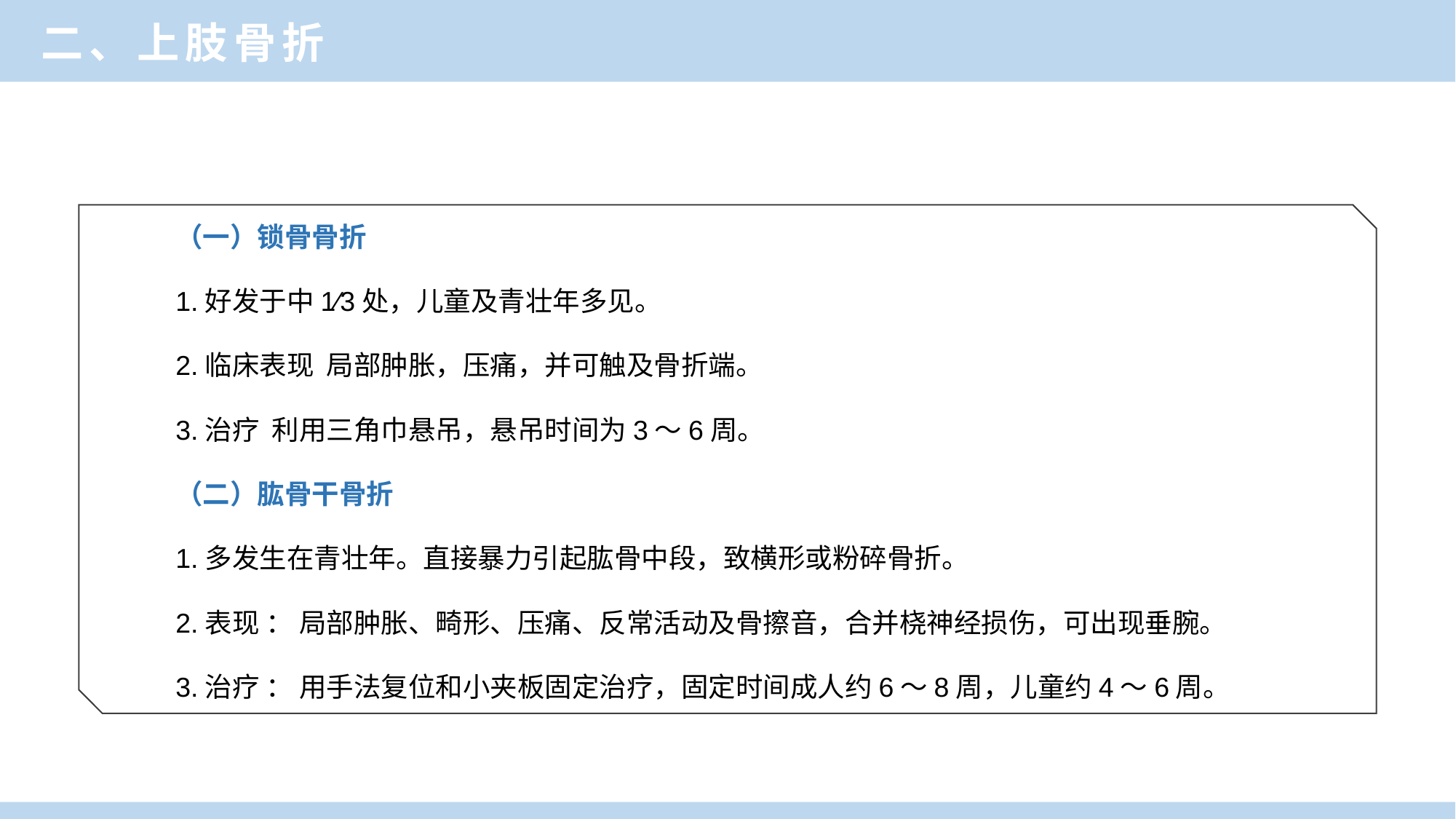

二、上肢骨折
（一）锁骨骨折
1.好发于中1∕3处，儿童及青壮年多见。
2.临床表现  局部肿胀，压痛，并可触及骨折端。
3.治疗  利用三角巾悬吊，悬吊时间为3～6周。
（二）肱骨干骨折
1.多发生在青壮年。直接暴力引起肱骨中段，致横形或粉碎骨折。
2.表现 ： 局部肿胀、畸形、压痛、反常活动及骨擦音，合并桡神经损伤，可出现垂腕。
3.治疗 ： 用手法复位和小夹板固定治疗，固定时间成人约6～8周，儿童约4～6周。